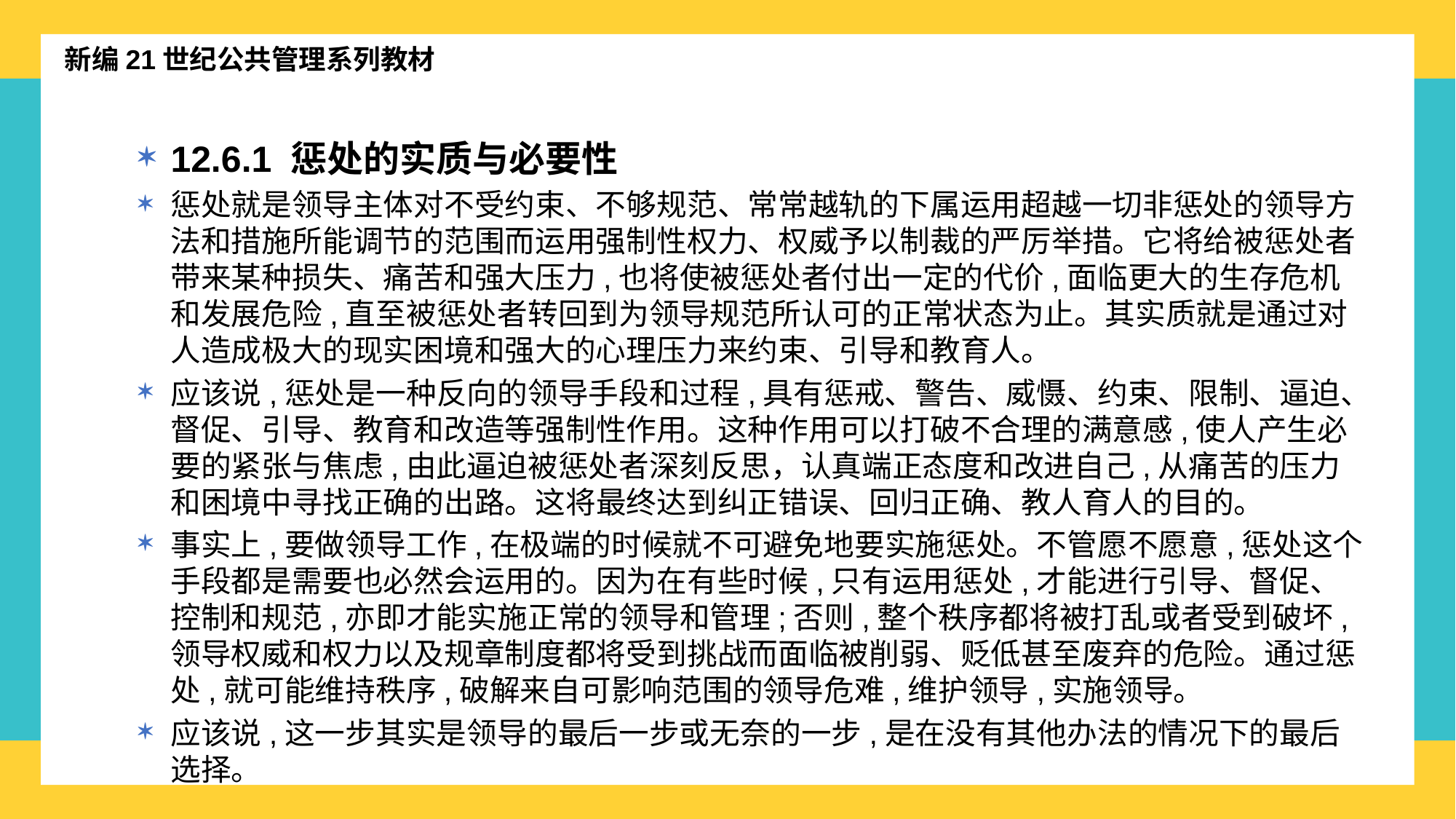

新编21世纪公共管理系列教材
12.6.1 惩处的实质与必要性
惩处就是领导主体对不受约束、不够规范、常常越轨的下属运用超越一切非惩处的领导方法和措施所能调节的范围而运用强制性权力、权威予以制裁的严厉举措。它将给被惩处者带来某种损失、痛苦和强大压力,也将使被惩处者付出一定的代价,面临更大的生存危机和发展危险,直至被惩处者转回到为领导规范所认可的正常状态为止。其实质就是通过对人造成极大的现实困境和强大的心理压力来约束、引导和教育人。
应该说,惩处是一种反向的领导手段和过程,具有惩戒、警告、威慑、约束、限制、逼迫、督促、引导、教育和改造等强制性作用。这种作用可以打破不合理的满意感,使人产生必要的紧张与焦虑,由此逼迫被惩处者深刻反思，认真端正态度和改进自己,从痛苦的压力和困境中寻找正确的出路。这将最终达到纠正错误、回归正确、教人育人的目的。
事实上,要做领导工作,在极端的时候就不可避免地要实施惩处。不管愿不愿意,惩处这个手段都是需要也必然会运用的。因为在有些时候,只有运用惩处,才能进行引导、督促、控制和规范,亦即才能实施正常的领导和管理;否则,整个秩序都将被打乱或者受到破坏,领导权威和权力以及规章制度都将受到挑战而面临被削弱、贬低甚至废弃的危险。通过惩处,就可能维持秩序,破解来自可影响范围的领导危难,维护领导,实施领导。
应该说,这一步其实是领导的最后一步或无奈的一步,是在没有其他办法的情况下的最后选择。